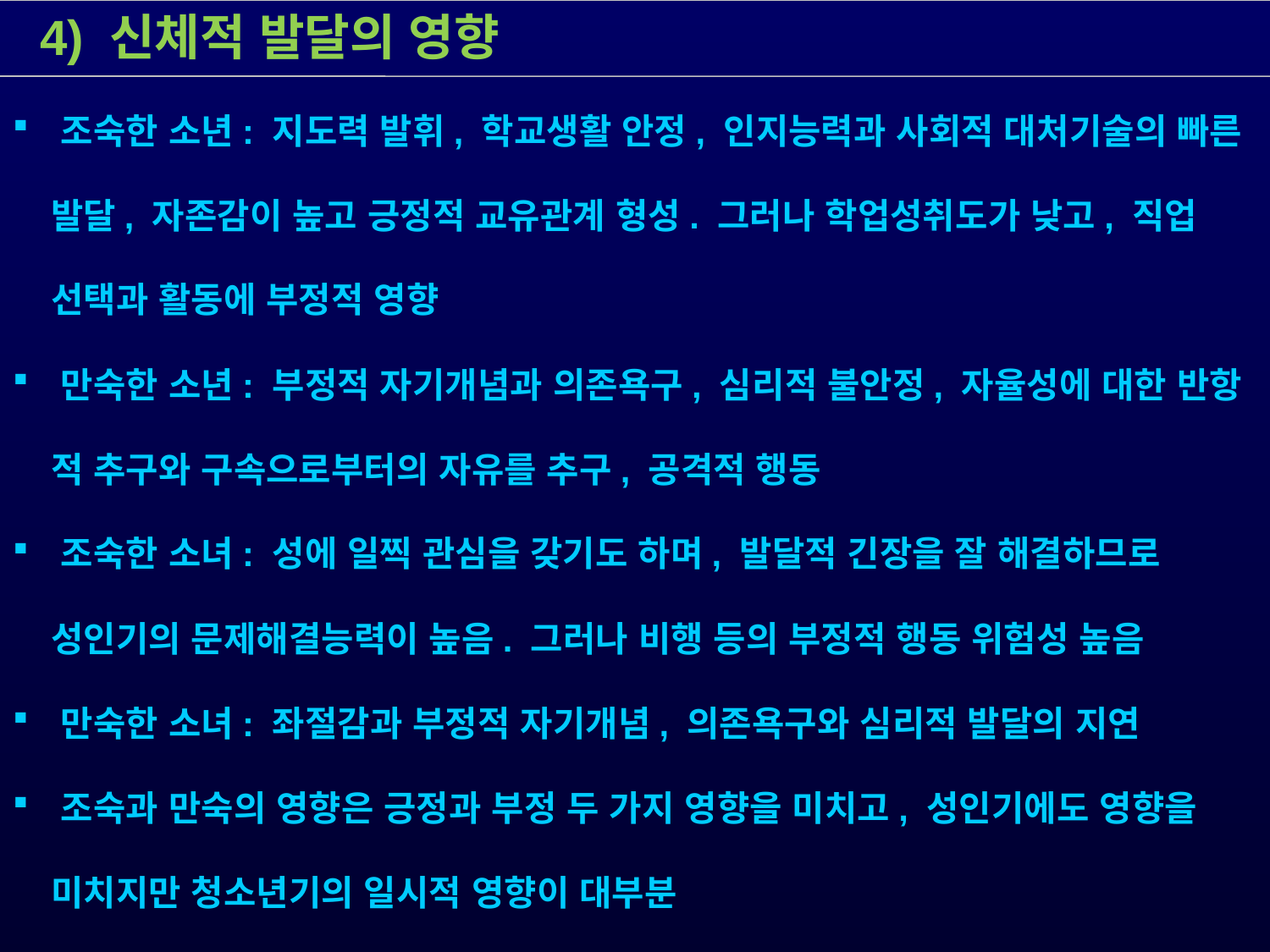

4) 신체적 발달의 영향

 조숙한 소년: 지도력 발휘, 학교생활 안정, 인지능력과 사회적 대처기술의 빠른
   발달, 자존감이 높고 긍정적 교유관계 형성. 그러나 학업성취도가 낮고, 직업
   선택과 활동에 부정적 영향
 만숙한 소년: 부정적 자기개념과 의존욕구, 심리적 불안정, 자율성에 대한 반항
   적 추구와 구속으로부터의 자유를 추구, 공격적 행동
 조숙한 소녀: 성에 일찍 관심을 갖기도 하며, 발달적 긴장을 잘 해결하므로
   성인기의 문제해결능력이 높음. 그러나 비행 등의 부정적 행동 위험성 높음
 만숙한 소녀: 좌절감과 부정적 자기개념, 의존욕구와 심리적 발달의 지연
 조숙과 만숙의 영향은 긍정과 부정 두 가지 영향을 미치고, 성인기에도 영향을
   미치지만 청소년기의 일시적 영향이 대부분